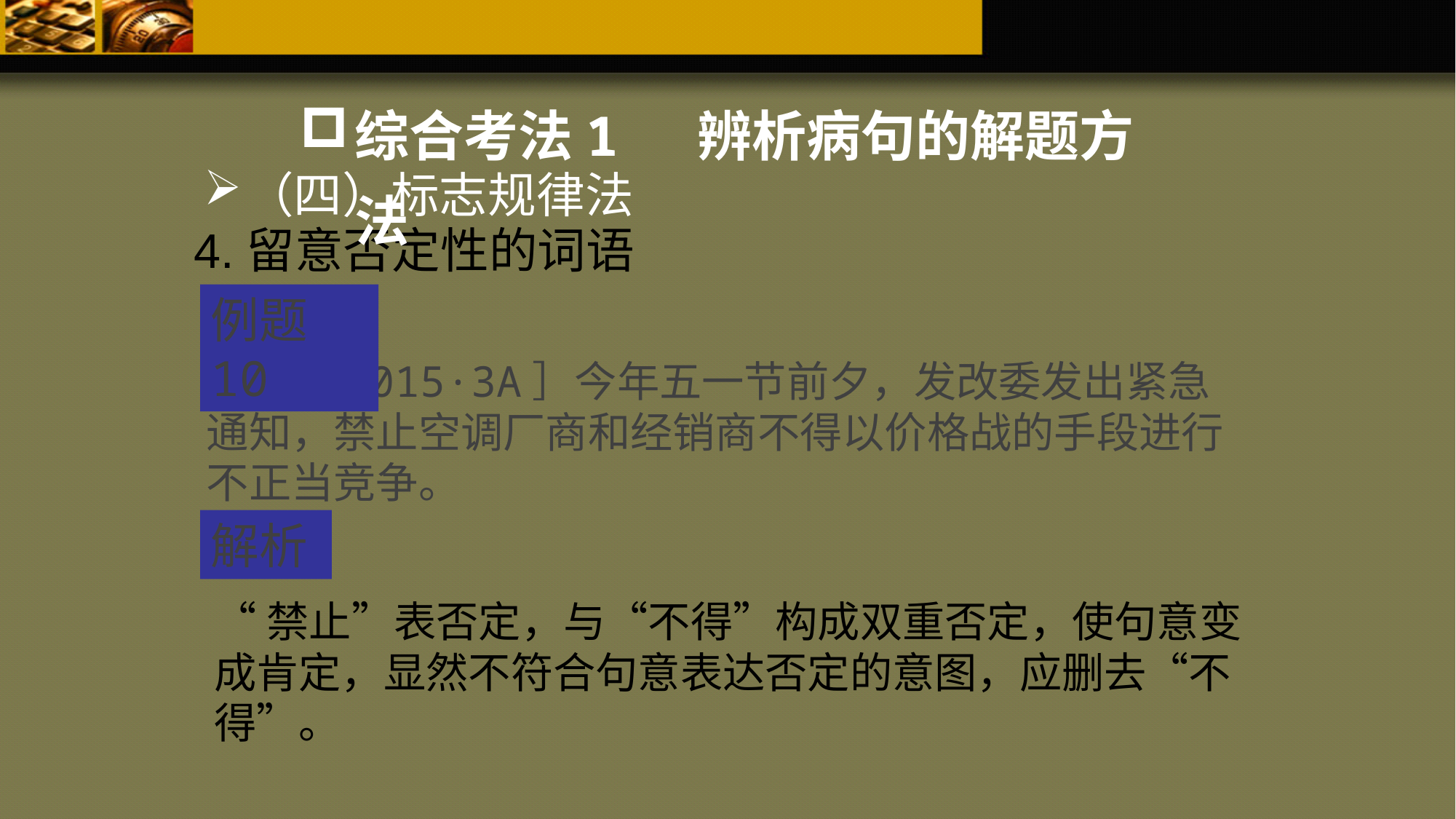

综合考法1  辨析病句的解题方法
（四）标志规律法
 4.留意否定性的词语
例题10
［广东2015·3A］今年五一节前夕，发改委发出紧急通知，禁止空调厂商和经销商不得以价格战的手段进行不正当竞争。
解析
“禁止”表否定，与“不得”构成双重否定，使句意变成肯定，显然不符合句意表达否定的意图，应删去“不得”。